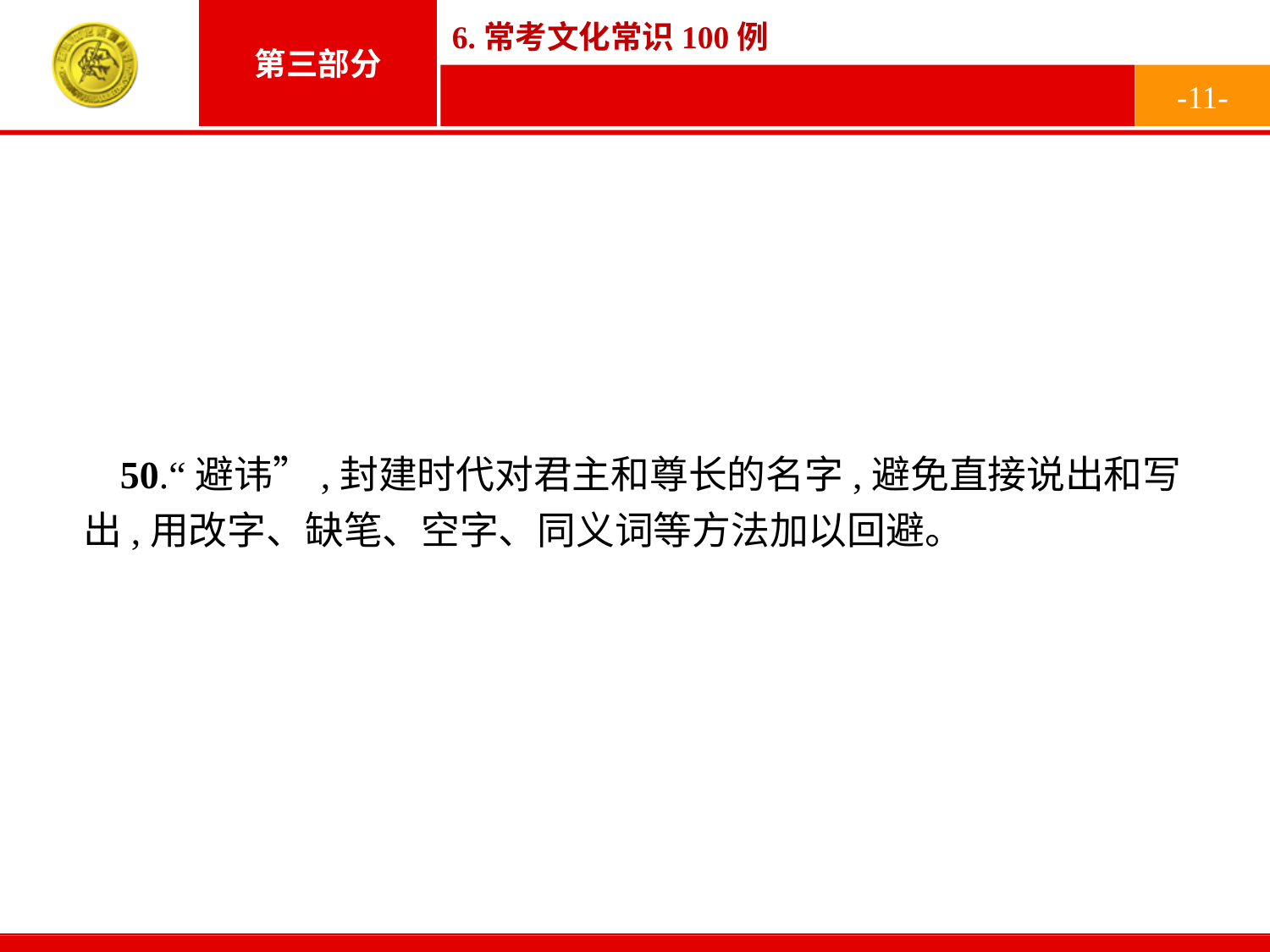

-11-
50.“避讳”,封建时代对君主和尊长的名字,避免直接说出和写出,用改字、缺笔、空字、同义词等方法加以回避。